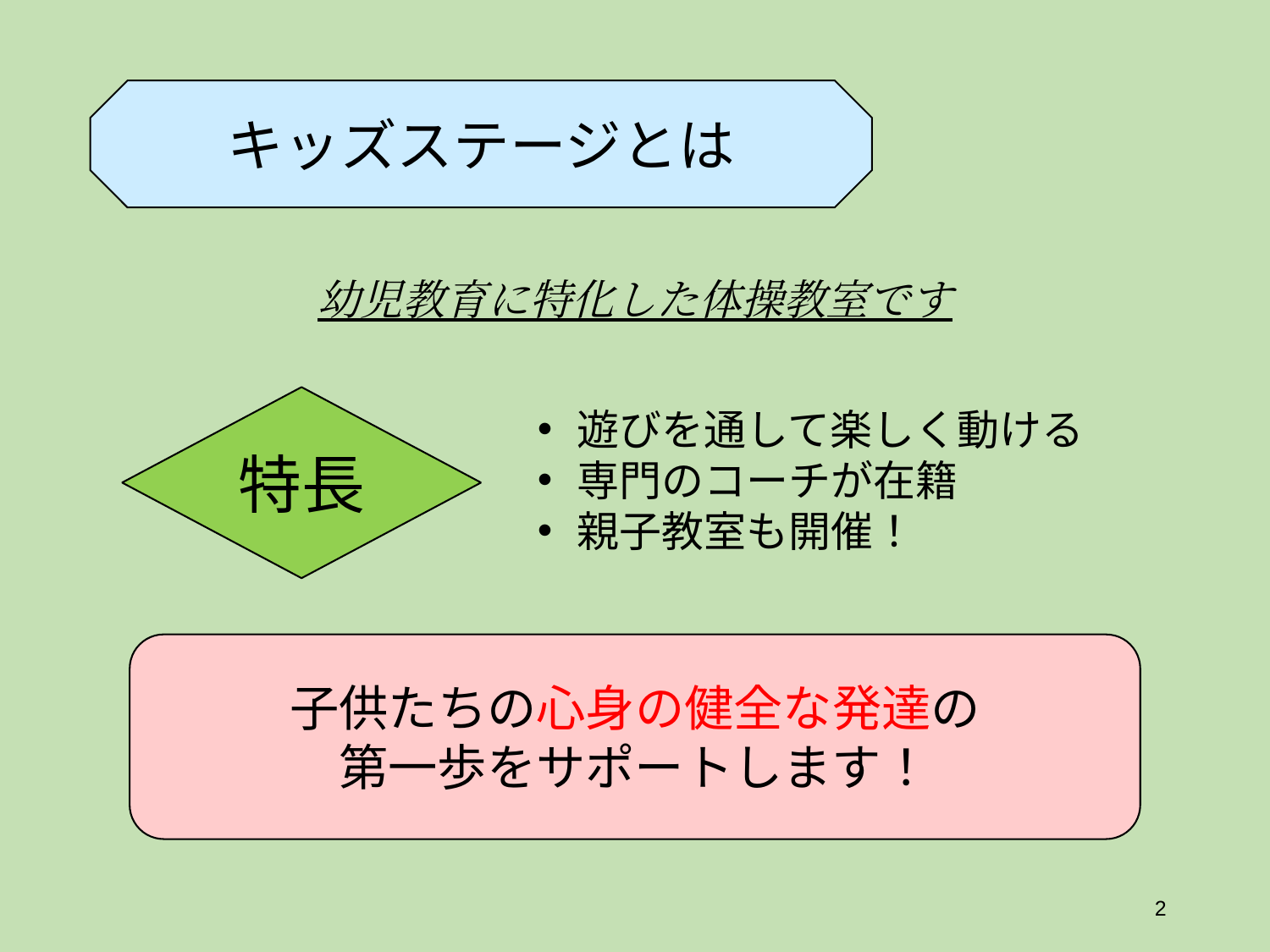

キッズステージとは
幼児教育に特化した体操教室です
特長
遊びを通して楽しく動ける
専門のコーチが在籍
親子教室も開催！
子供たちの心身の健全な発達の
第一歩をサポートします！
2